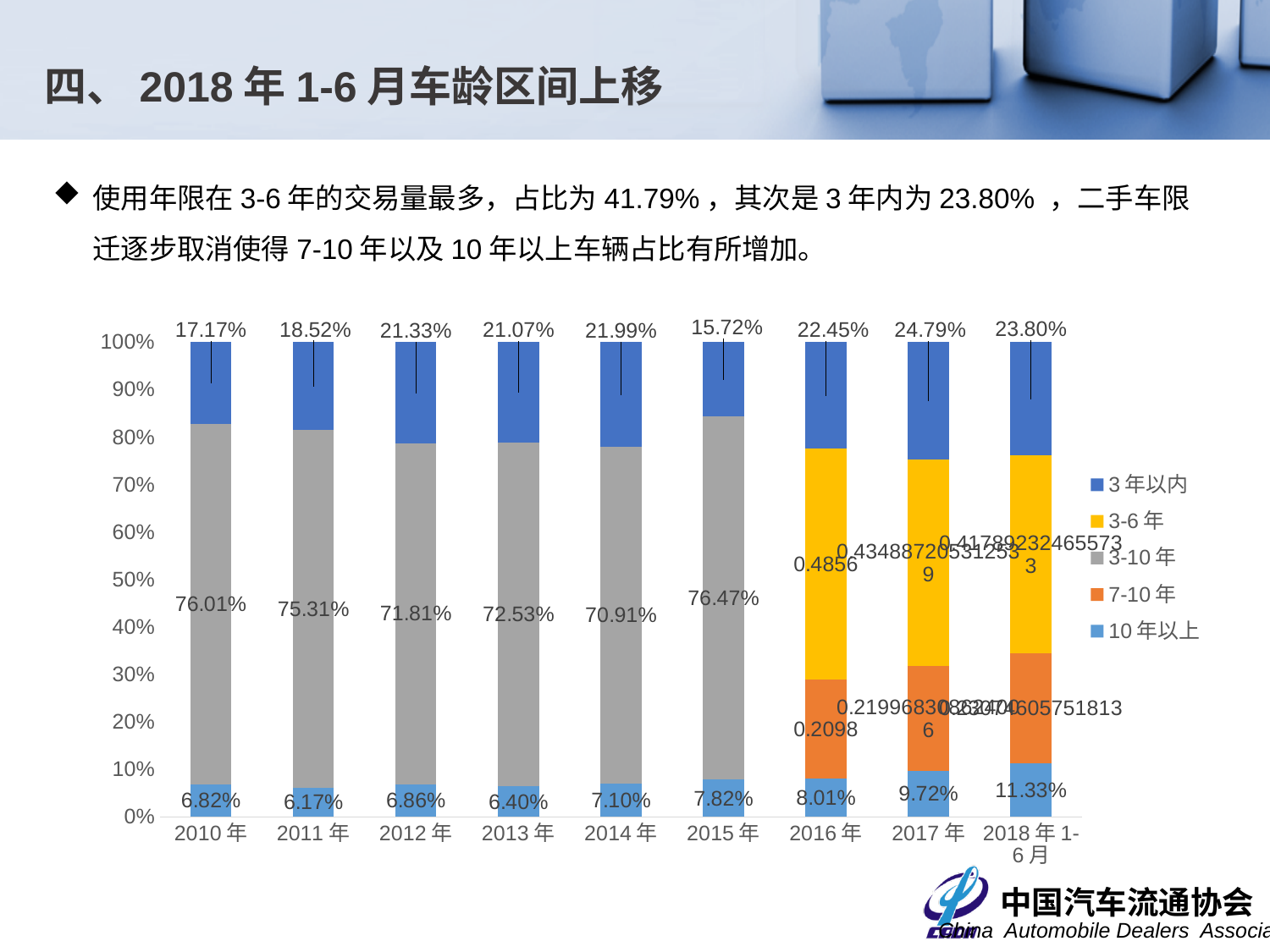

四、2018年1-6月车龄区间上移
使用年限在3-6年的交易量最多，占比为41.79%，其次是3年内为23.80% ，二手车限迁逐步取消使得7-10年以及10年以上车辆占比有所增加。

### Chart

| Category | 10年以上 | 7-10年 | 3-10年 | 3-6年 | 3年以内 |
|---|---|---|---|---|---|
| 2010年 | 0.0682 | None | 0.7601000000000003 | None | 0.1717 |
| 2011年 | 0.0617 | None | 0.7531000000000003 | None | 0.1852000000000001 |
| 2012年 | 0.0686 | None | 0.7181000000000003 | None | 0.21330000000000007 |
| 2013年 | 0.06400000000000004 | None | 0.7253 | None | 0.21070000000000008 |
| 2014年 | 0.071 | None | 0.7091 | None | 0.21990000000000012 |
| 2015年 | 0.0782 | None | 0.7647000000000006 | None | 0.1572000000000001 |
| 2016年 | 0.0801 | 0.20980000000000001 | None | 0.48560000000000014 | 0.2245 |
| 2017年 | 0.09720236919243448 | 0.21996830862400577 | None | 0.4348872053125394 | 0.24794211687102116 |
| 2018年1-6月 | 0.1133128055688503 | 0.23074605751812977 | None | 0.41789232465573334 | 0.23804881225728677 |